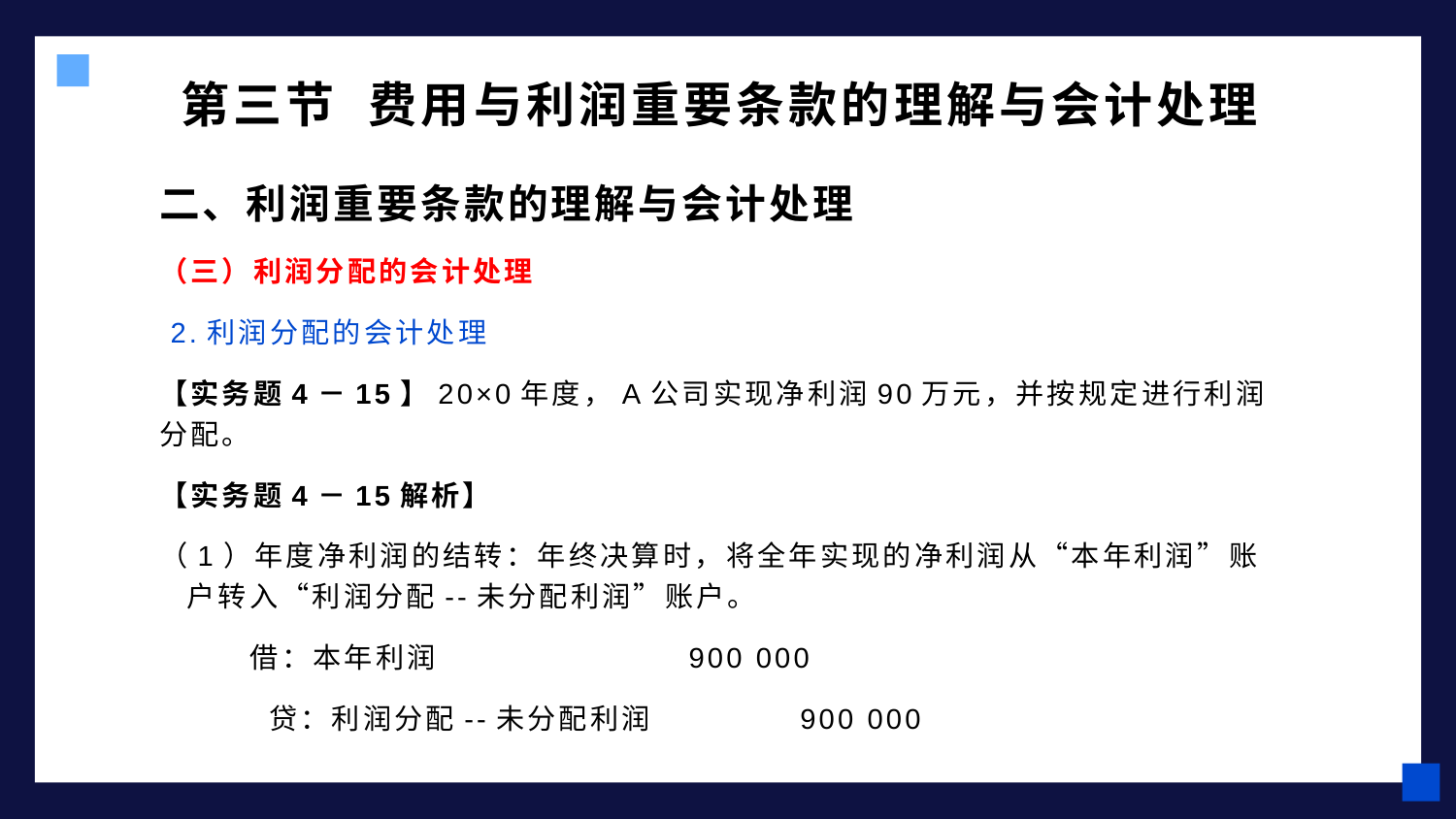

# 第三节  费用与利润重要条款的理解与会计处理
二、利润重要条款的理解与会计处理
（三）利润分配的会计处理
 2.利润分配的会计处理
【实务题4－15】20×0年度，A公司实现净利润90万元，并按规定进行利润分配。
【实务题4－15解析】
（1）年度净利润的结转：年终决算时，将全年实现的净利润从“本年利润”账户转入“利润分配--未分配利润”账户。
         借：本年利润                          900 000
           贷：利润分配--未分配利润               900 000